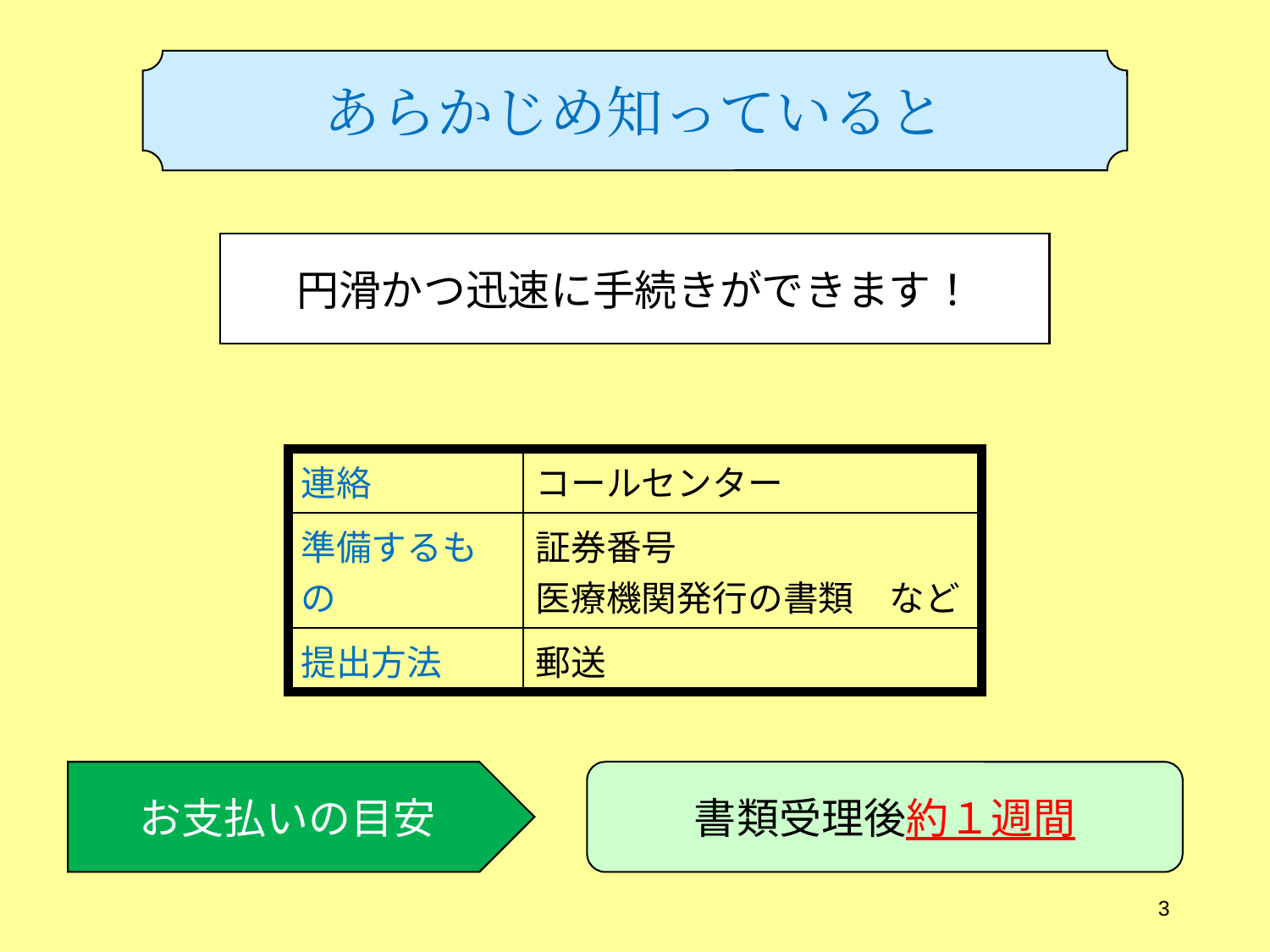

あらかじめ知っていると
円滑かつ迅速に手続きができます！
| 連絡 | コールセンター |
| --- | --- |
| 準備するもの | 証券番号 医療機関発行の書類　など |
| 提出方法 | 郵送 |
お支払いの目安
書類受理後約１週間
3